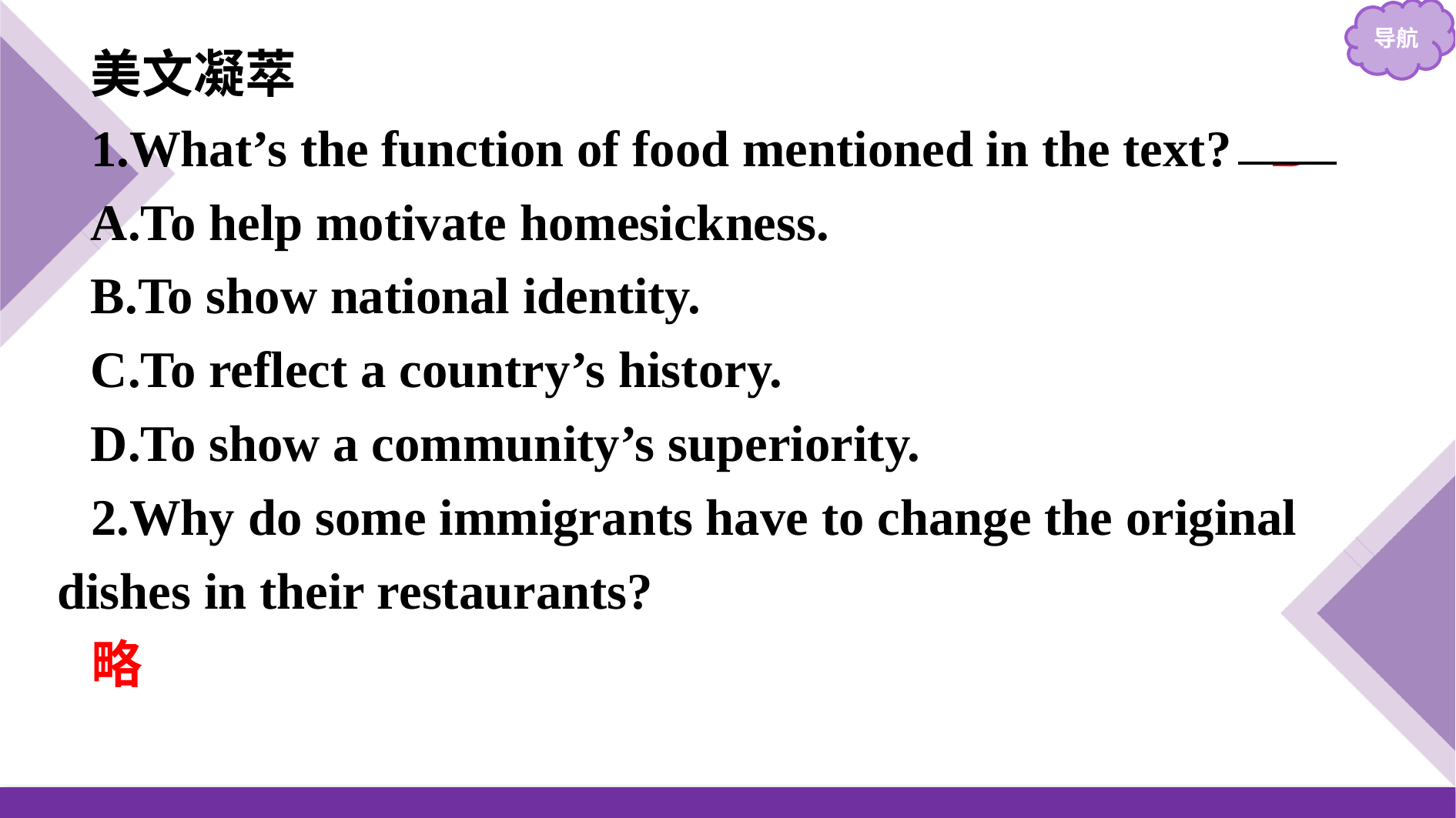

美文凝萃
1.What’s the function of food mentioned in the text?   B
A.To help motivate homesickness.
B.To show national identity.
C.To reflect a country’s history.
D.To show a community’s superiority.
2.Why do some immigrants have to change the original dishes in their restaurants?
略